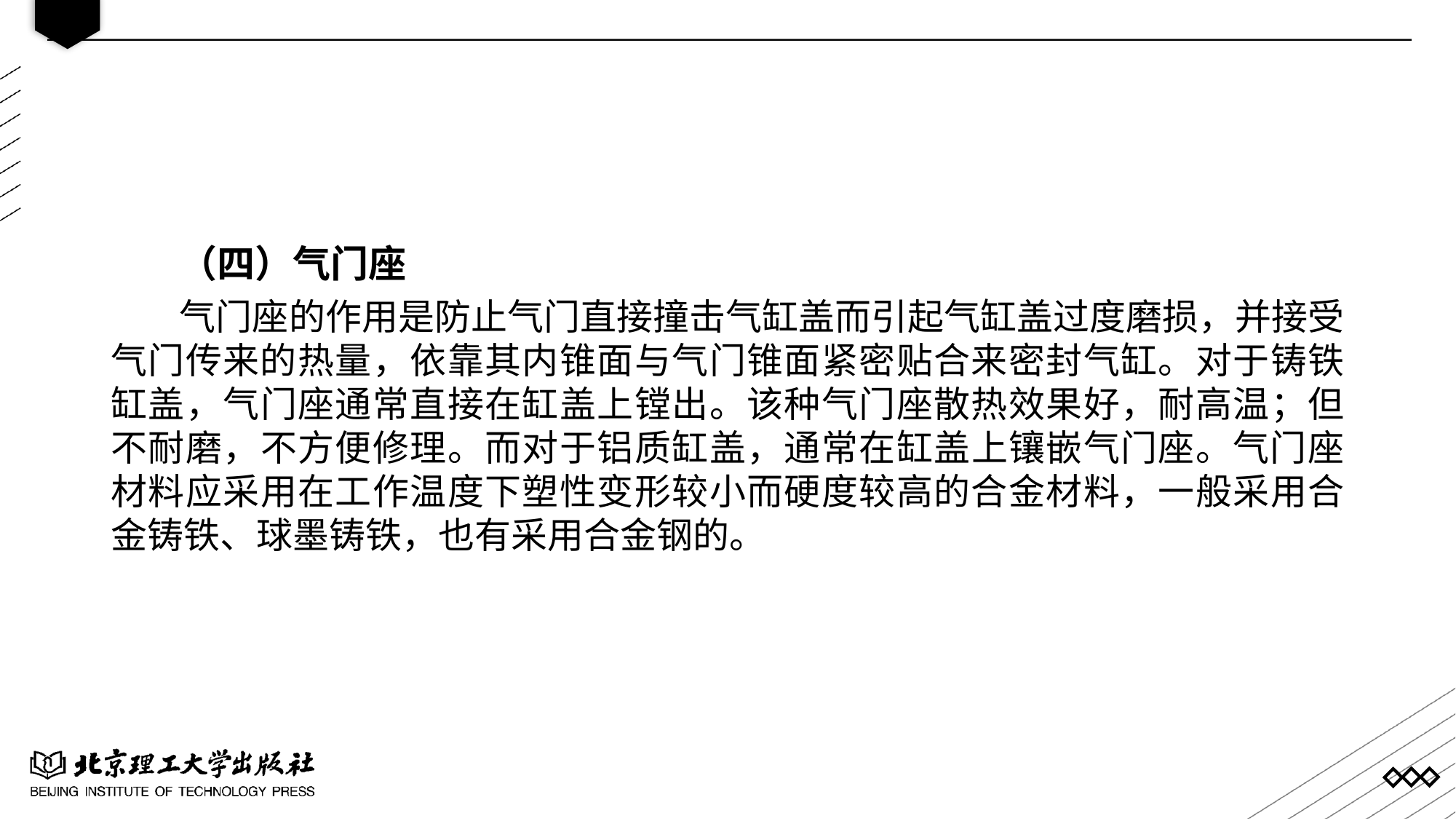

（四）气门座
气门座的作用是防止气门直接撞击气缸盖而引起气缸盖过度磨损，并接受气门传来的热量，依靠其内锥面与气门锥面紧密贴合来密封气缸。对于铸铁缸盖，气门座通常直接在缸盖上镗出。该种气门座散热效果好，耐高温；但不耐磨，不方便修理。而对于铝质缸盖，通常在缸盖上镶嵌气门座。气门座材料应采用在工作温度下塑性变形较小而硬度较高的合金材料，一般采用合金铸铁、球墨铸铁，也有采用合金钢的。